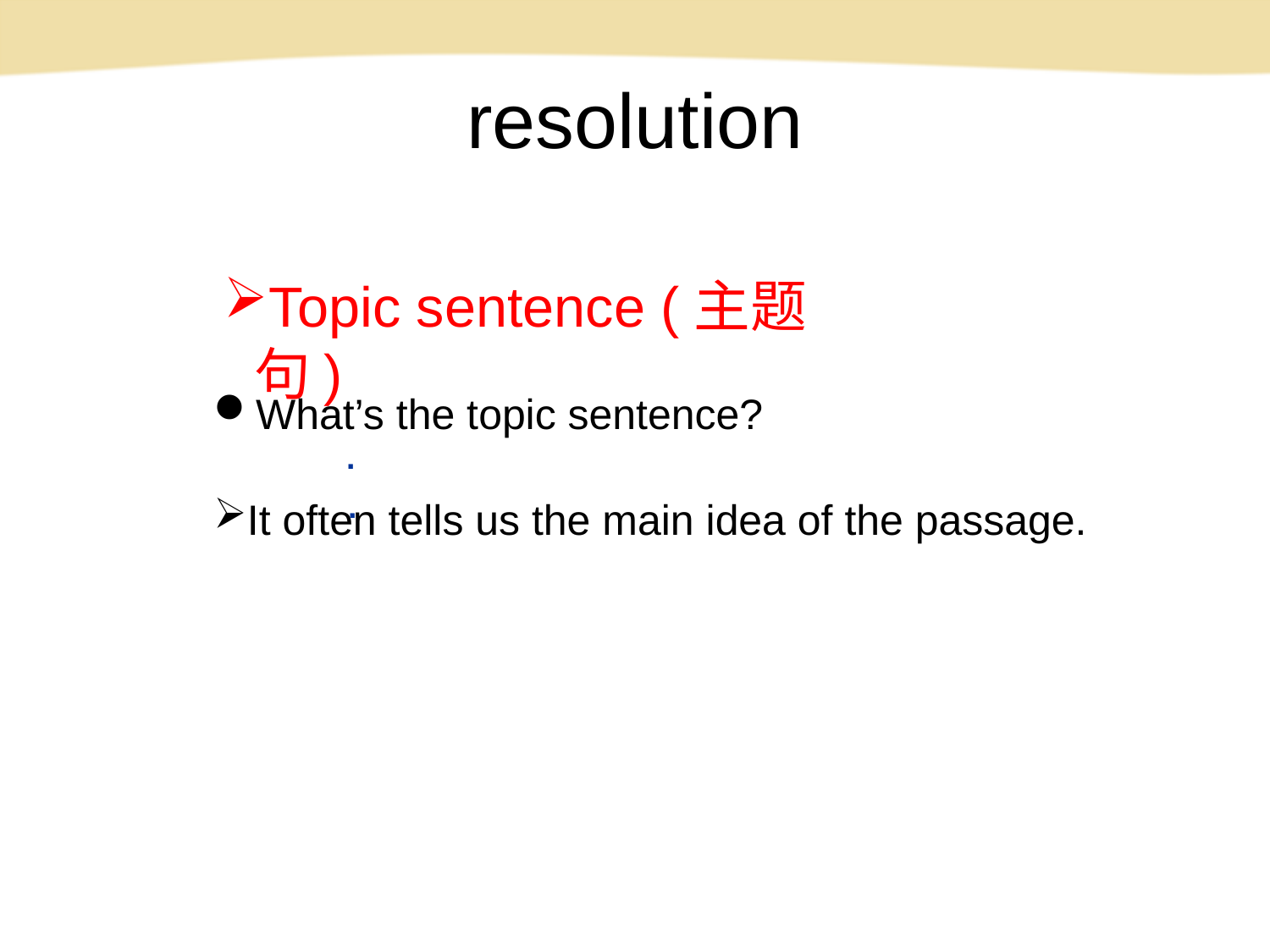

# resolution
Topic sentence (主题句)
What’s the topic sentence?学科网.
学科网.

It often tells us the main idea of the passage.